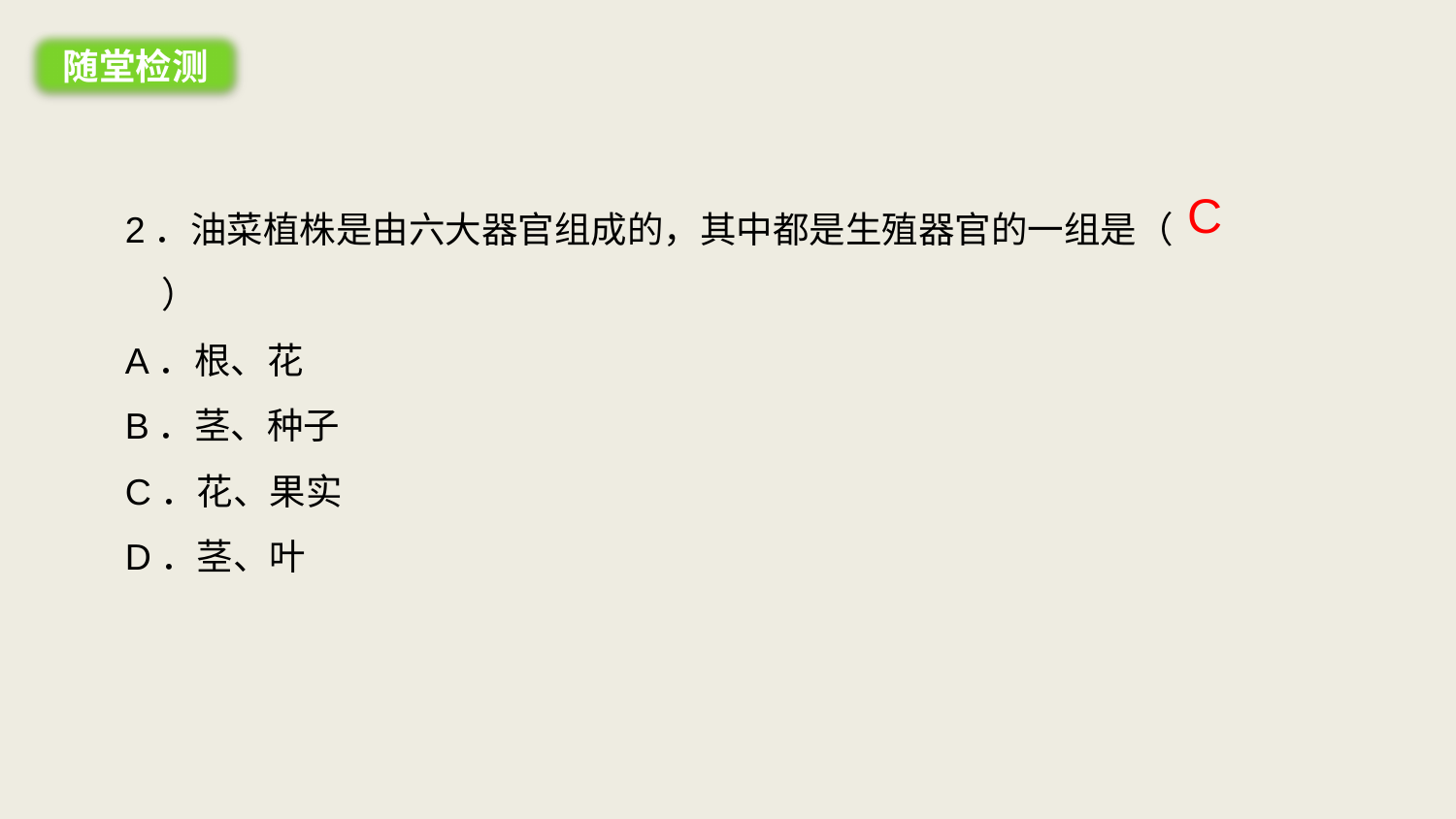

随堂检测
C
2．油菜植株是由六大器官组成的，其中都是生殖器官的一组是（　　）
A．根、花
B．茎、种子
C．花、果实
D．茎、叶